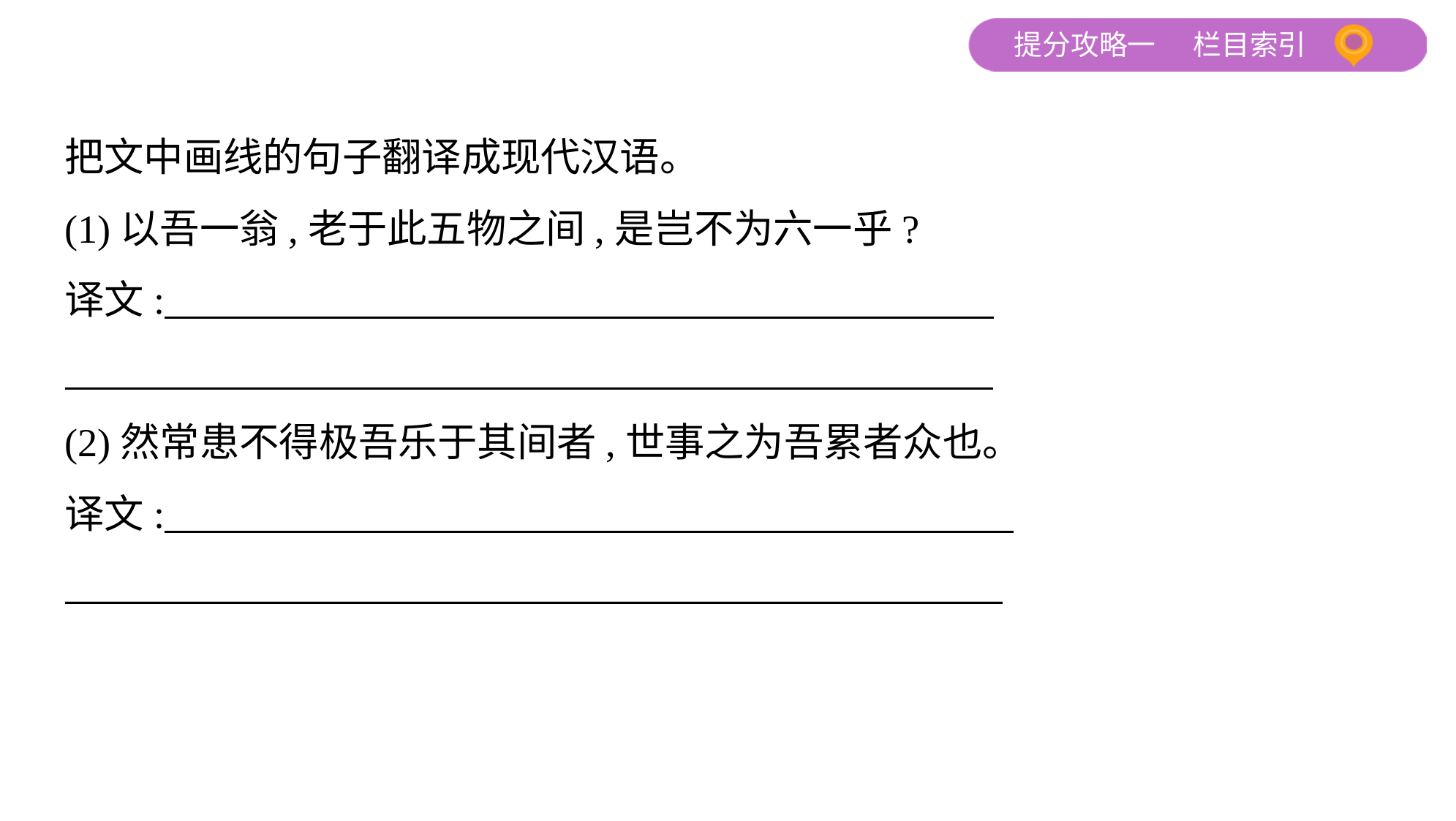

把文中画线的句子翻译成现代汉语。
(1)以吾一翁,老于此五物之间,是岂不为六一乎?
译文:

(2)然常患不得极吾乐于其间者,世事之为吾累者众也。
译文: